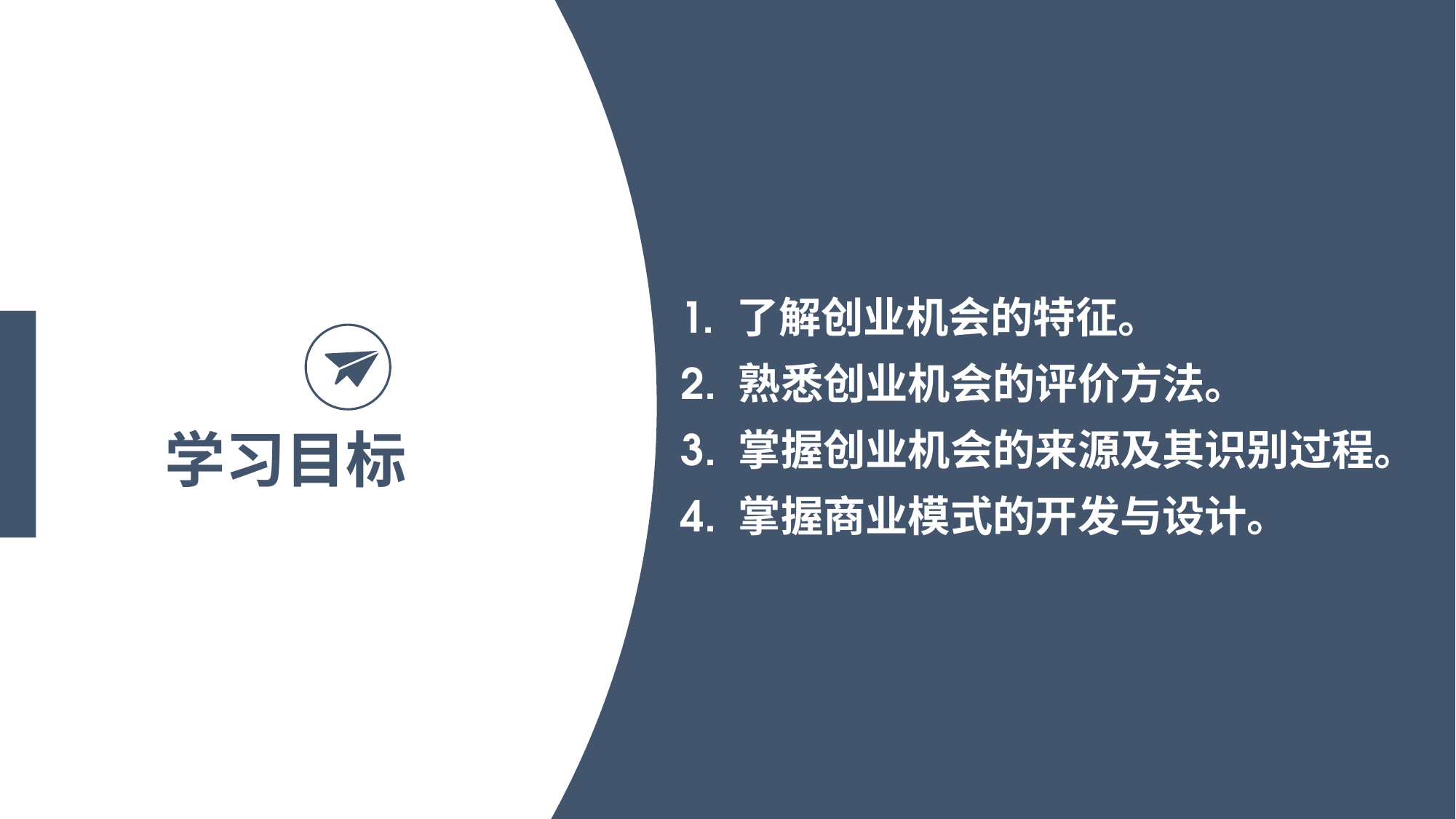

1. 了解创业机会的特征。
2. 熟悉创业机会的评价方法。
3. 掌握创业机会的来源及其识别过程。
4. 掌握商业模式的开发与设计。

学习目标